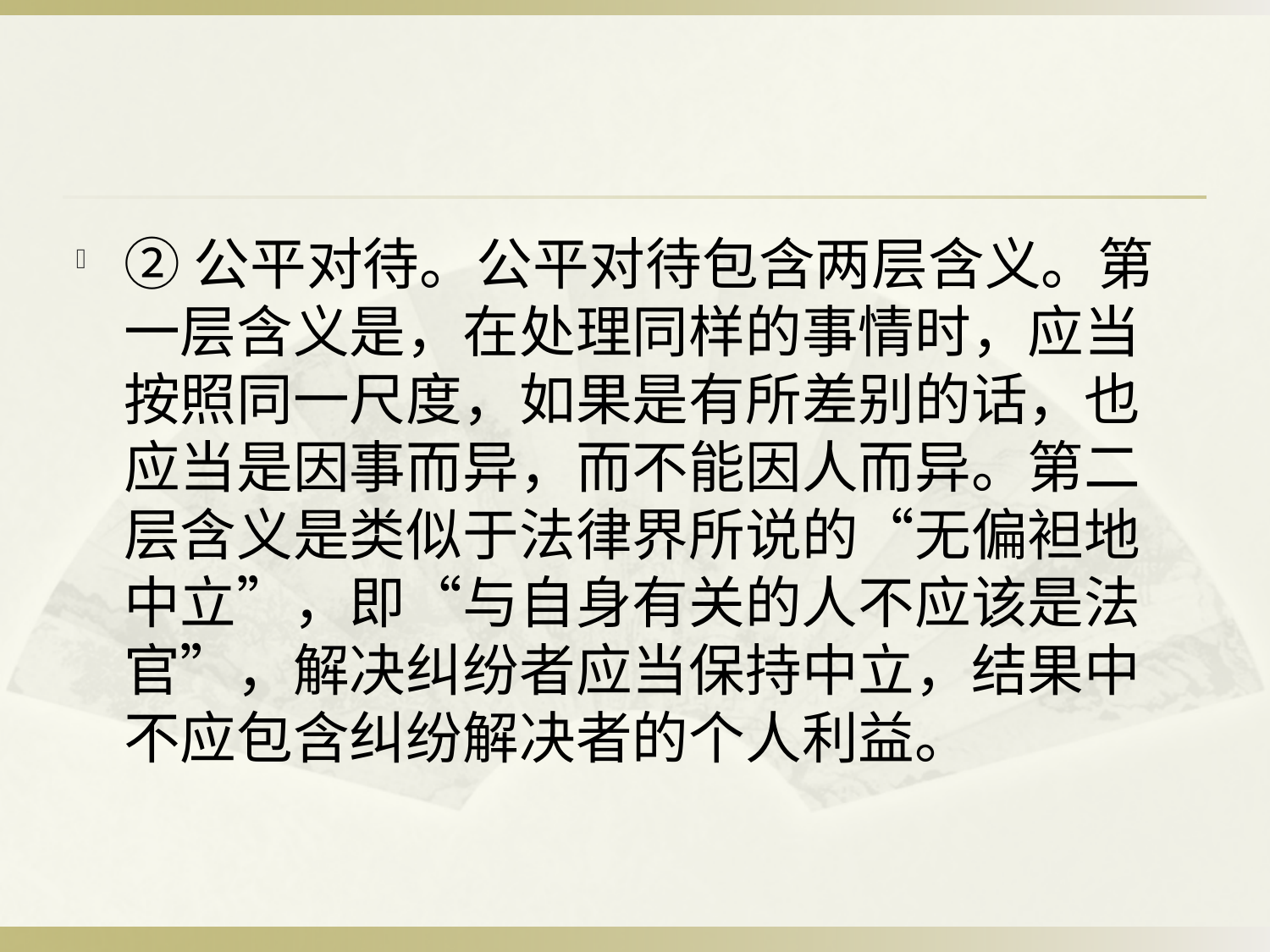

#
②公平对待。公平对待包含两层含义。第一层含义是，在处理同样的事情时，应当按照同一尺度，如果是有所差别的话，也应当是因事而异，而不能因人而异。第二层含义是类似于法律界所说的“无偏袒地中立”，即“与自身有关的人不应该是法官”，解决纠纷者应当保持中立，结果中不应包含纠纷解决者的个人利益。